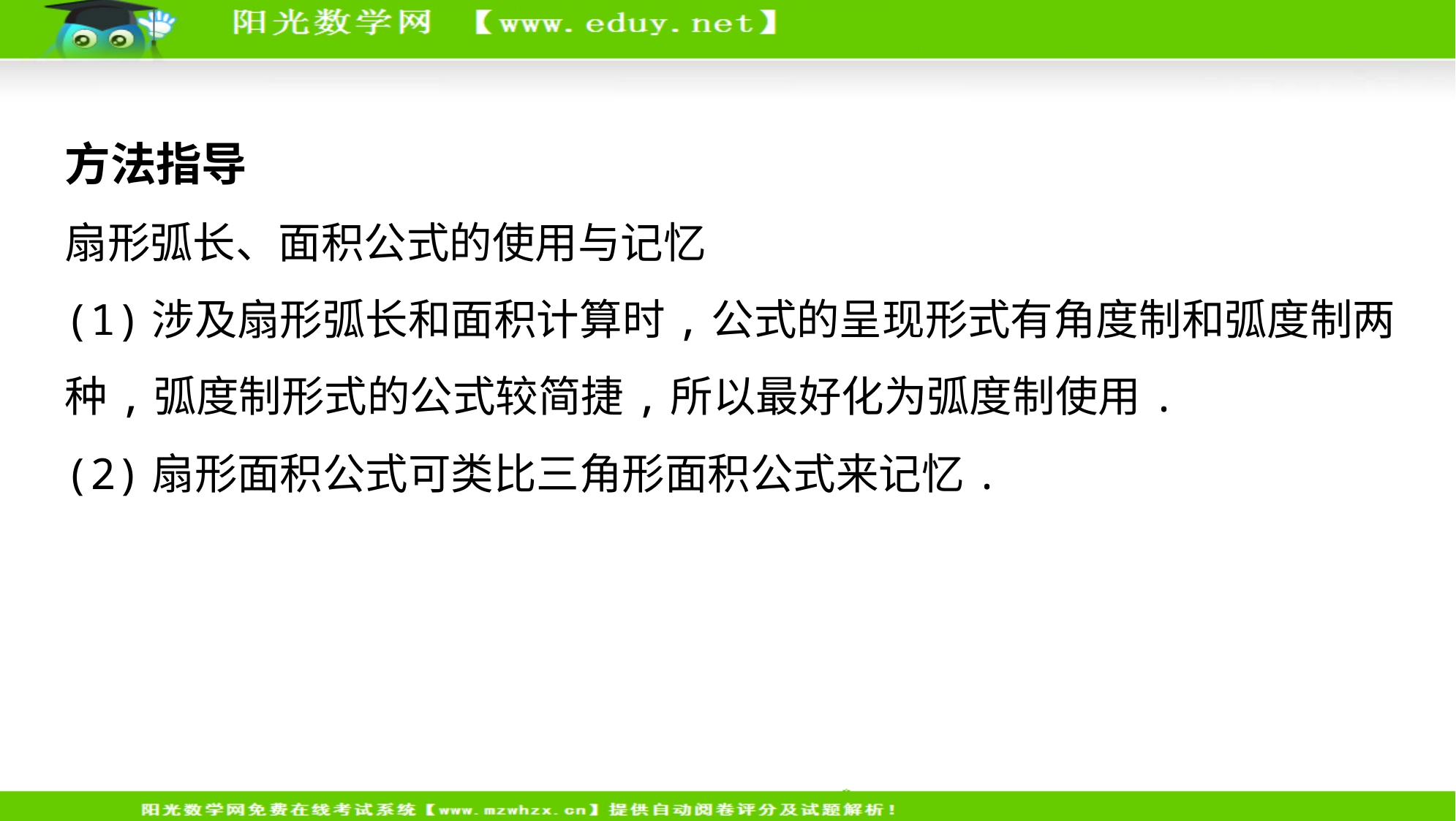

方法指导
扇形弧长、面积公式的使用与记忆
(1)涉及扇形弧长和面积计算时,公式的呈现形式有角度制和弧度制两
种,弧度制形式的公式较简捷,所以最好化为弧度制使用.
(2)扇形面积公式可类比三角形面积公式来记忆.